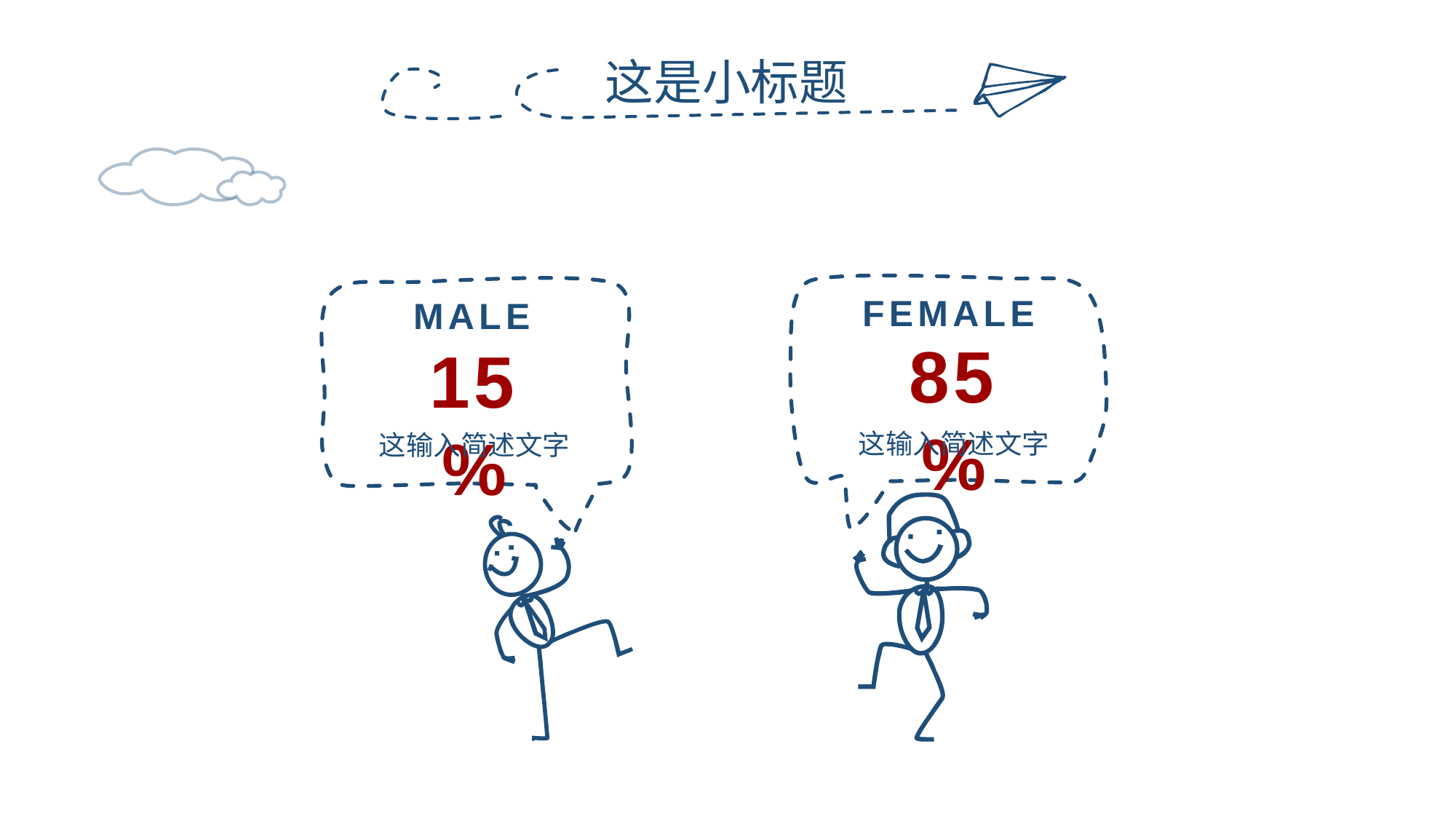

这是小标题

FEMALE
MALE
85%
15%
这输入简述文字
这输入简述文字